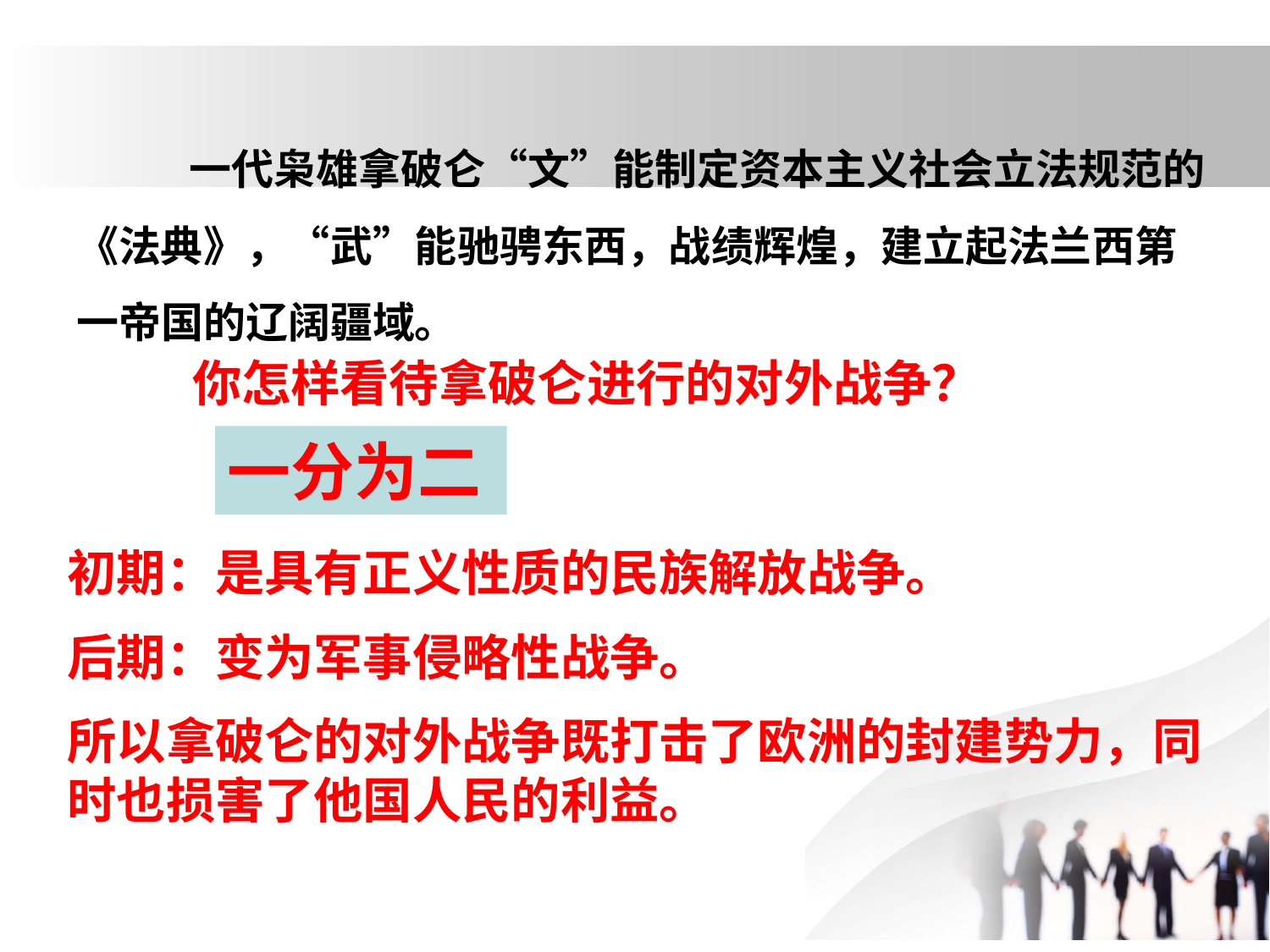

一代枭雄拿破仑“文”能制定资本主义社会立法规范的《法典》，“武”能驰骋东西，战绩辉煌，建立起法兰西第一帝国的辽阔疆域。
你怎样看待拿破仑进行的对外战争？
一分为二
初期：是具有正义性质的民族解放战争。
后期：变为军事侵略性战争。
所以拿破仑的对外战争既打击了欧洲的封建势力，同时也损害了他国人民的利益。